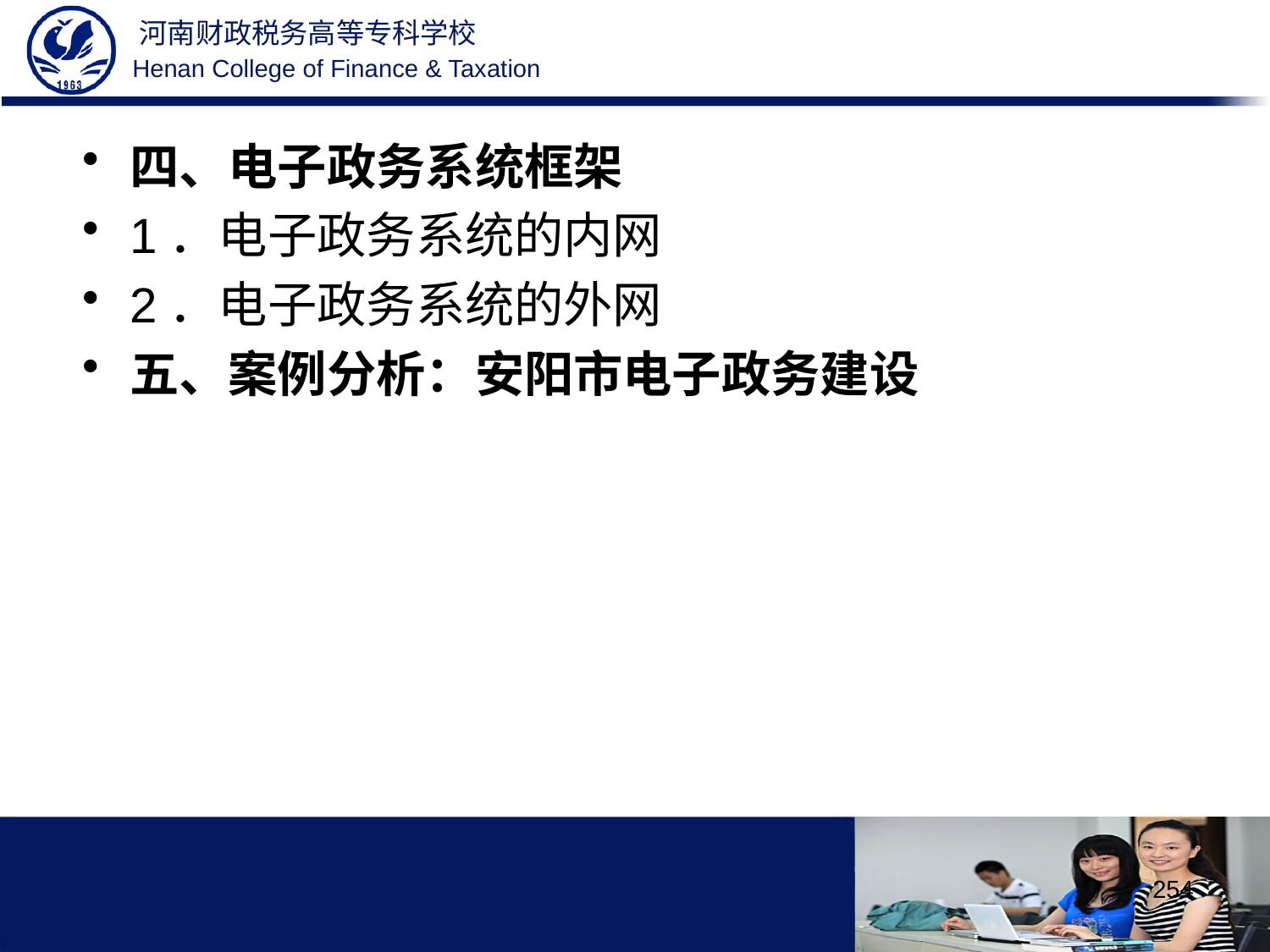

四、电子政务系统框架
1．电子政务系统的内网
2．电子政务系统的外网
五、案例分析：安阳市电子政务建设

254